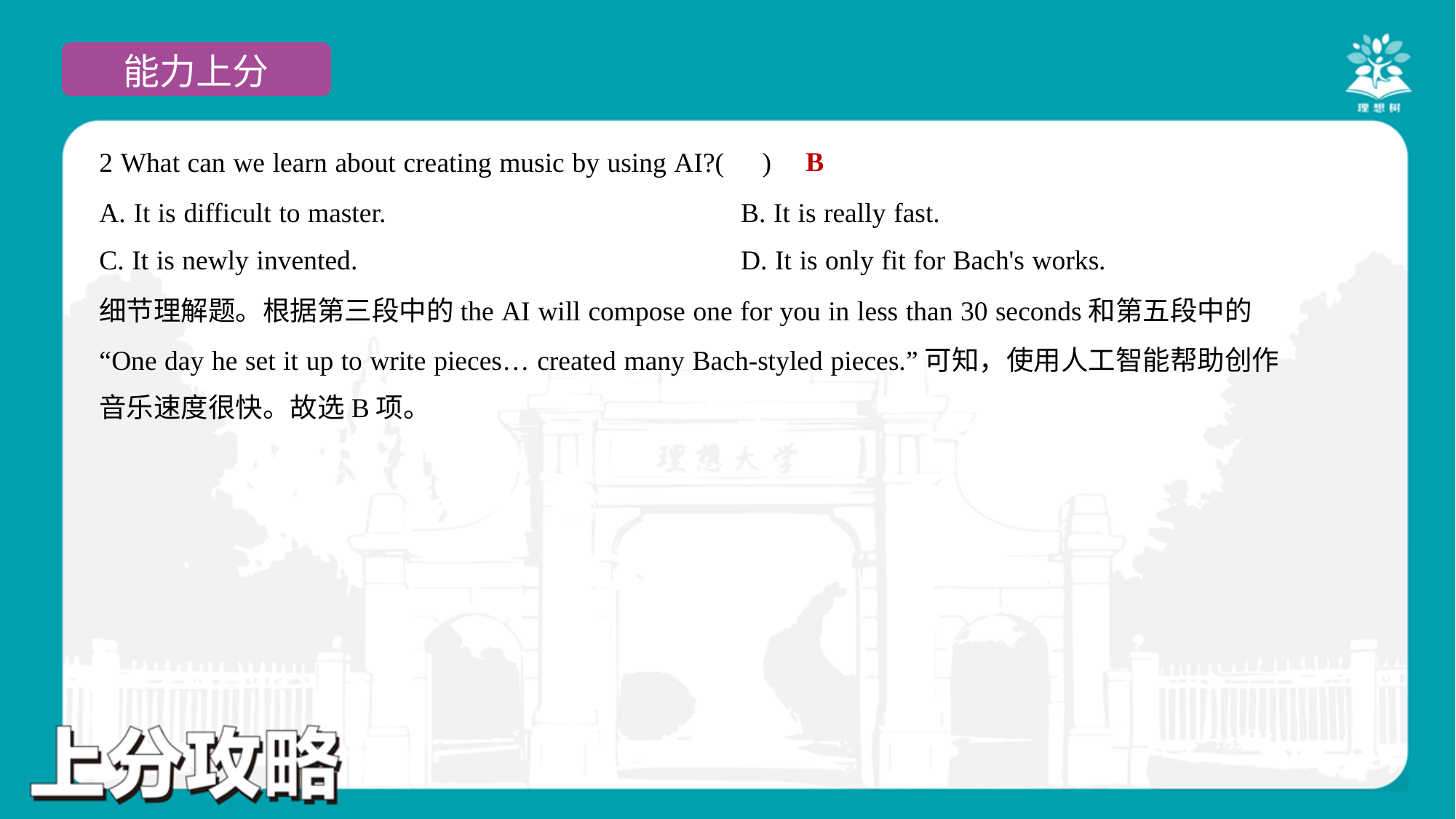

B
2 What can we learn about creating music by using AI?(     )
A. It is difficult to master.	B. It is really fast.
C. It is newly invented.	D. It is only fit for Bach's works.
细节理解题。根据第三段中的the AI will compose one for you in less than 30 seconds和第五段中的
“One day he set it up to write pieces… created many Bach-styled pieces.”可知，使用人工智能帮助创作
音乐速度很快。故选B项。